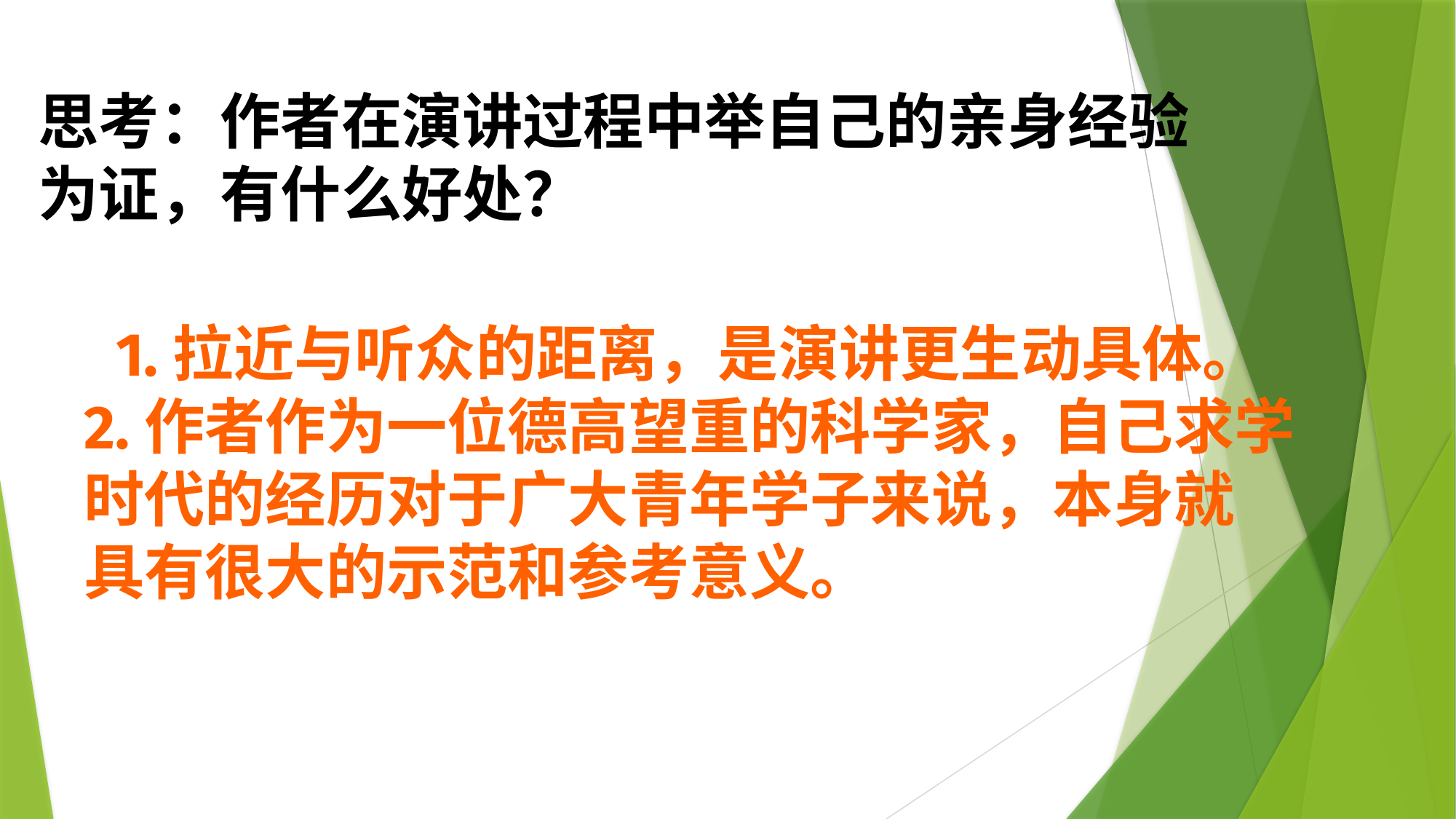

思考：作者在演讲过程中举自己的亲身经验
为证，有什么好处？

1.拉近与听众的距离，是演讲更生动具体。
2.作者作为一位德高望重的科学家，自己求学
时代的经历对于广大青年学子来说，本身就
具有很大的示范和参考意义。